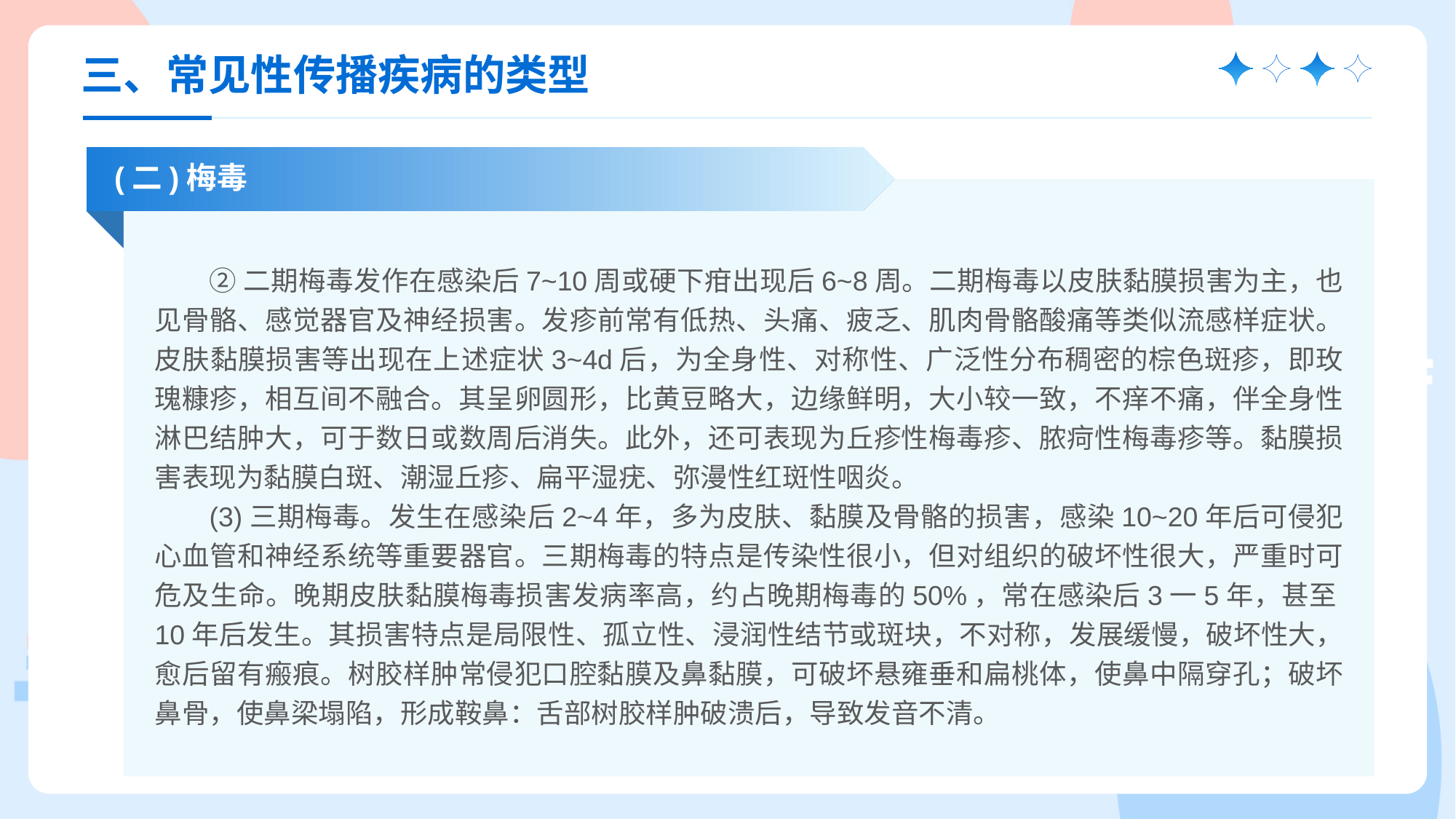

三、常见性传播疾病的类型
(二)梅毒

②二期梅毒发作在感染后7~10周或硬下疳出现后6~8周。二期梅毒以皮肤黏膜损害为主，也见骨骼、感觉器官及神经损害。发疹前常有低热、头痛、疲乏、肌肉骨骼酸痛等类似流感样症状。皮肤黏膜损害等出现在上述症状3~4d后，为全身性、对称性、广泛性分布稠密的棕色斑疹，即玫瑰糠疹，相互间不融合。其呈卵圆形，比黄豆略大，边缘鲜明，大小较一致，不痒不痛，伴全身性淋巴结肿大，可于数日或数周后消失。此外，还可表现为丘疹性梅毒疹、脓疴性梅毒疹等。黏膜损害表现为黏膜白斑、潮湿丘疹、扁平湿疣、弥漫性红斑性咽炎。
(3)三期梅毒。发生在感染后2~4年，多为皮肤、黏膜及骨骼的损害，感染10~20年后可侵犯心血管和神经系统等重要器官。三期梅毒的特点是传染性很小，但对组织的破坏性很大，严重时可危及生命。晚期皮肤黏膜梅毒损害发病率高，约占晚期梅毒的50%，常在感染后3一5年，甚至10年后发生。其损害特点是局限性、孤立性、浸润性结节或斑块，不对称，发展缓慢，破坏性大，愈后留有瘢痕。树胶样肿常侵犯口腔黏膜及鼻黏膜，可破坏悬雍垂和扁桃体，使鼻中隔穿孔；破坏鼻骨，使鼻梁塌陷，形成鞍鼻：舌部树胶样肿破溃后，导致发音不清。